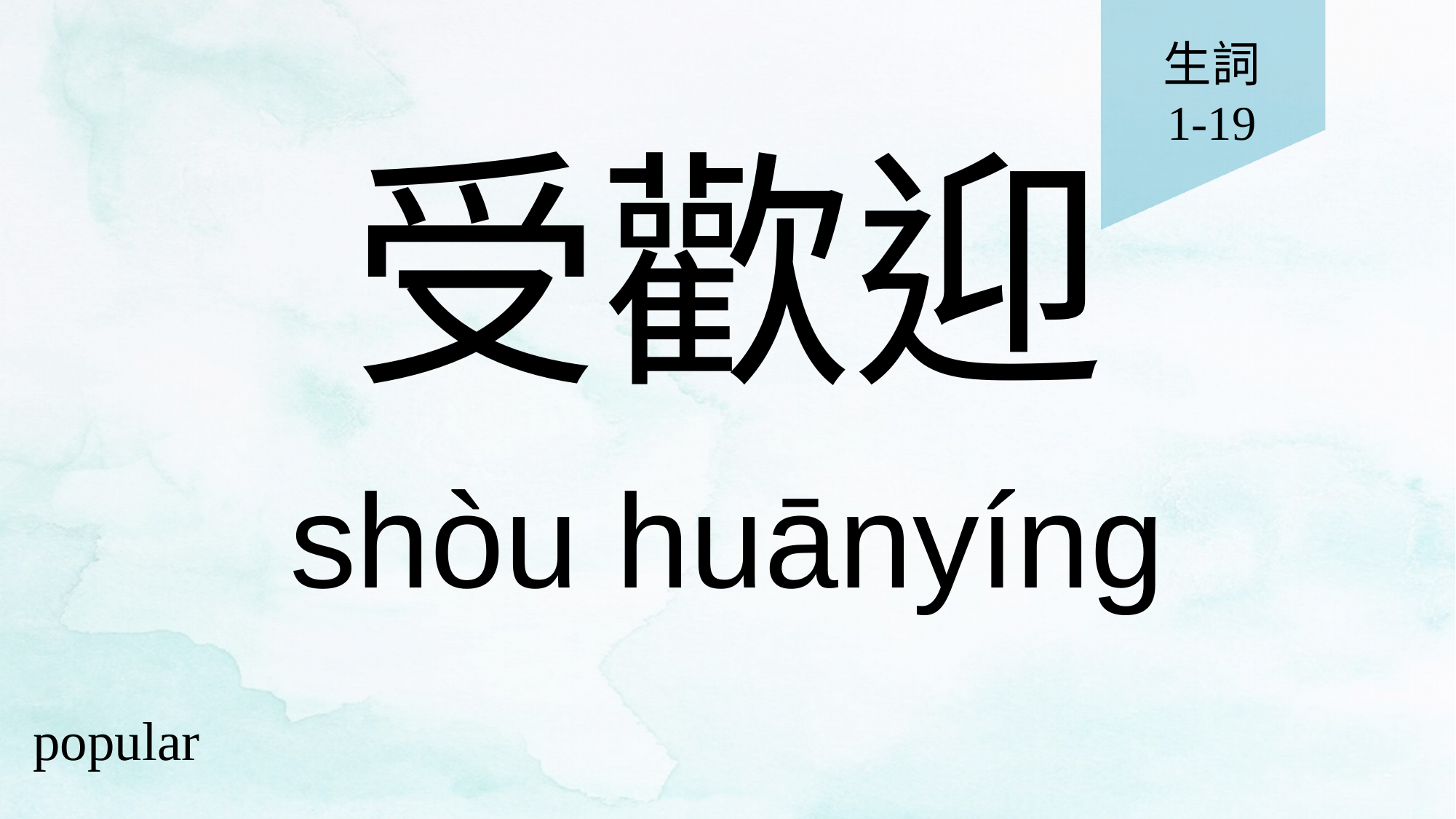

生詞
1-19
# 受歡迎
shòu huānyíng
popular